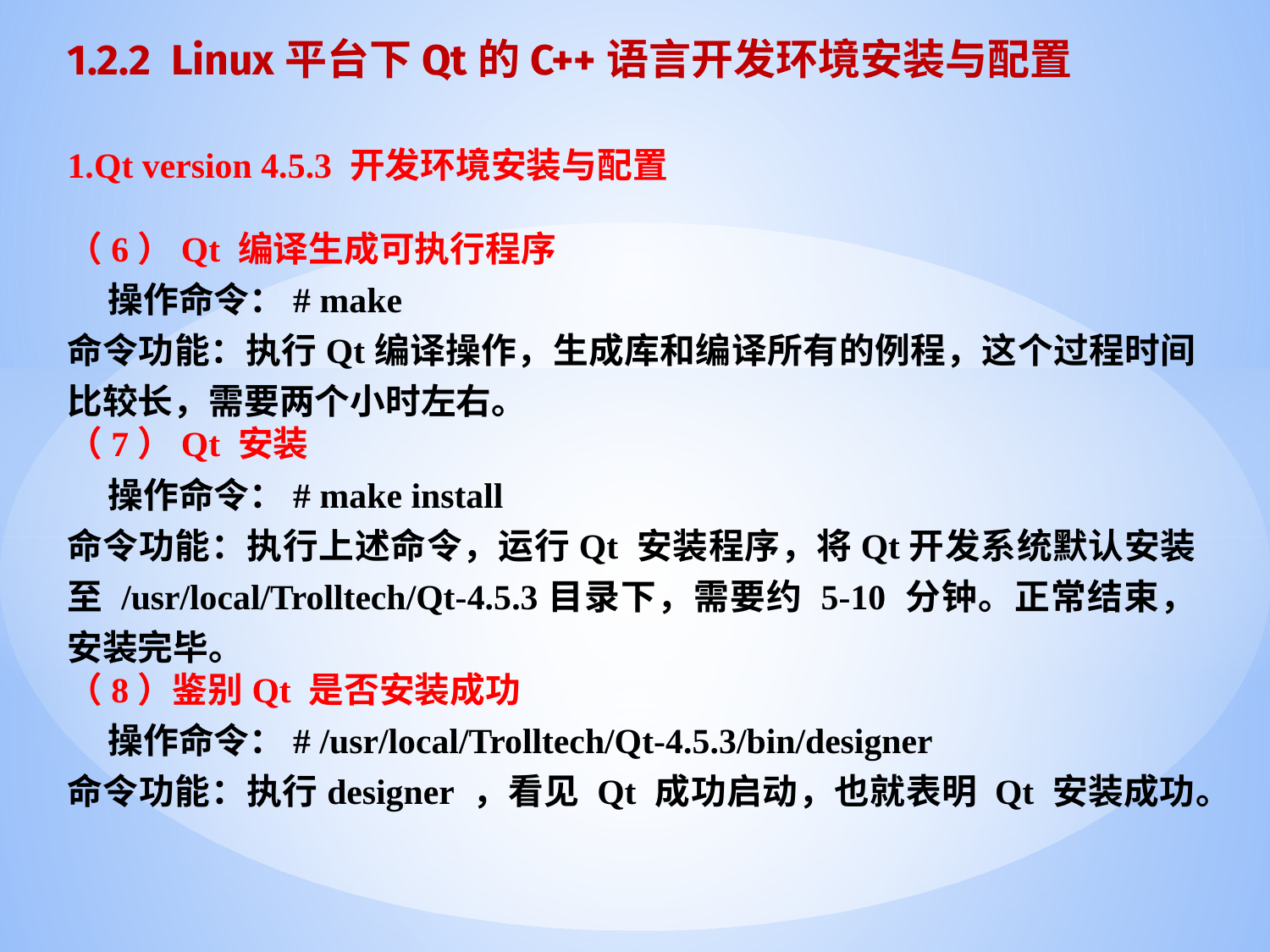

1.2.2  Linux平台下Qt的C++语言开发环境安装与配置
1.Qt version 4.5.3 开发环境安装与配置

（6）Qt 编译生成可执行程序
    操作命令：# make
命令功能：执行Qt编译操作，生成库和编译所有的例程，这个过程时间比较长，需要两个小时左右。
（7）Qt 安装
    操作命令：# make install
命令功能：执行上述命令，运行Qt 安装程序，将Qt开发系统默认安装至 /usr/local/Trolltech/Qt-4.5.3目录下，需要约 5-10 分钟。正常结束，安装完毕。
（8）鉴别Qt 是否安装成功
    操作命令：# /usr/local/Trolltech/Qt-4.5.3/bin/designer
命令功能：执行designer ，看见 Qt 成功启动，也就表明 Qt 安装成功。